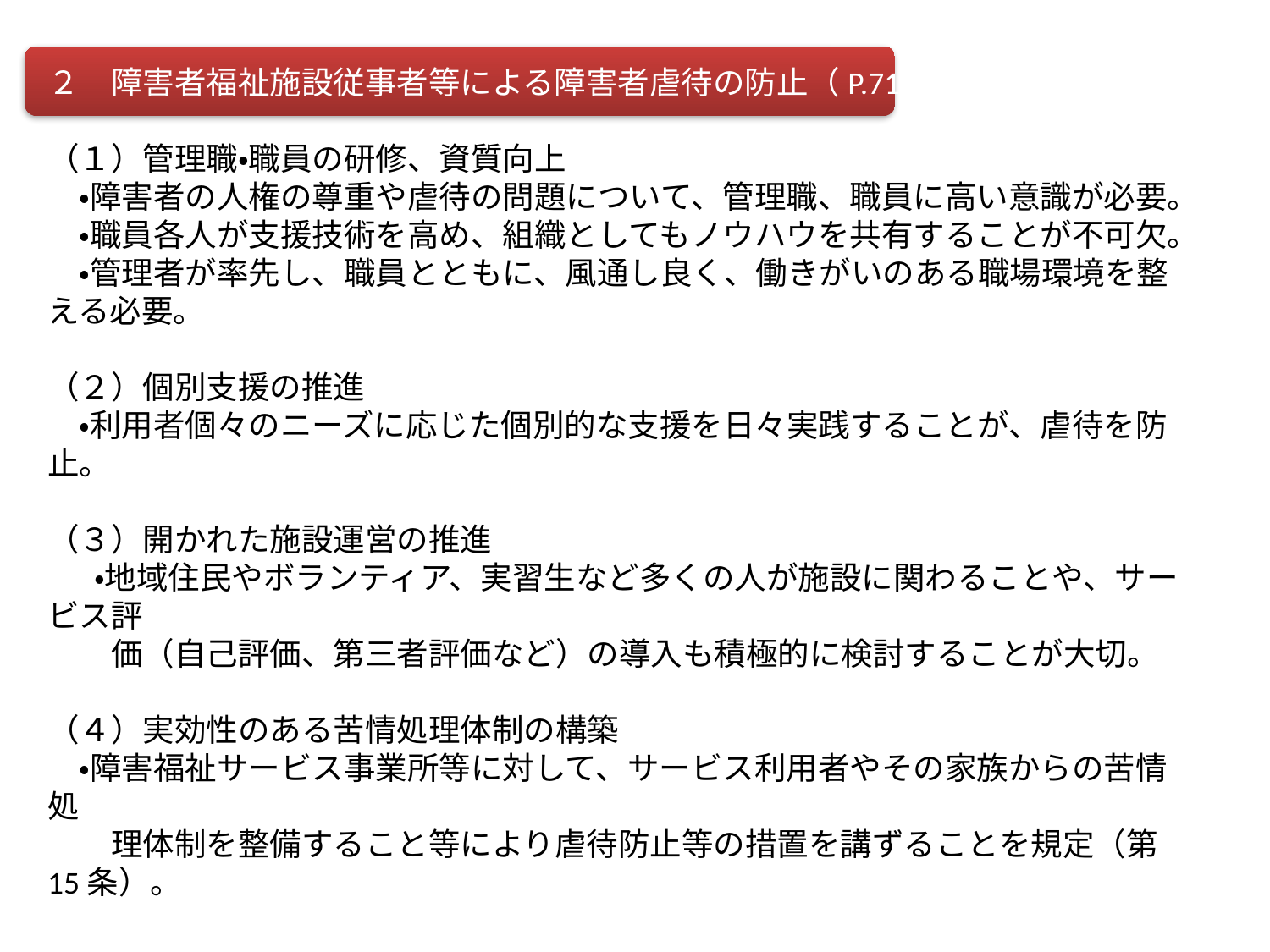

２　障害者福祉施設従事者等による障害者虐待の防止（P.71）

（１）管理職・職員の研修、資質向上
　・障害者の人権の尊重や虐待の問題について、管理職、職員に高い意識が必要。
　・職員各人が支援技術を高め、組織としてもノウハウを共有することが不可欠。
　・管理者が率先し、職員とともに、風通し良く、働きがいのある職場環境を整える必要。

（２）個別支援の推進
　・利用者個々のニーズに応じた個別的な支援を日々実践することが、虐待を防止。

（３）開かれた施設運営の推進
 　・地域住民やボランティア、実習生など多くの人が施設に関わることや、サービス評
　　価（自己評価、第三者評価など）の導入も積極的に検討することが大切。

（４）実効性のある苦情処理体制の構築
　・障害福祉サービス事業所等に対して、サービス利用者やその家族からの苦情処
　　理体制を整備すること等により虐待防止等の措置を講ずることを規定（第15条）。